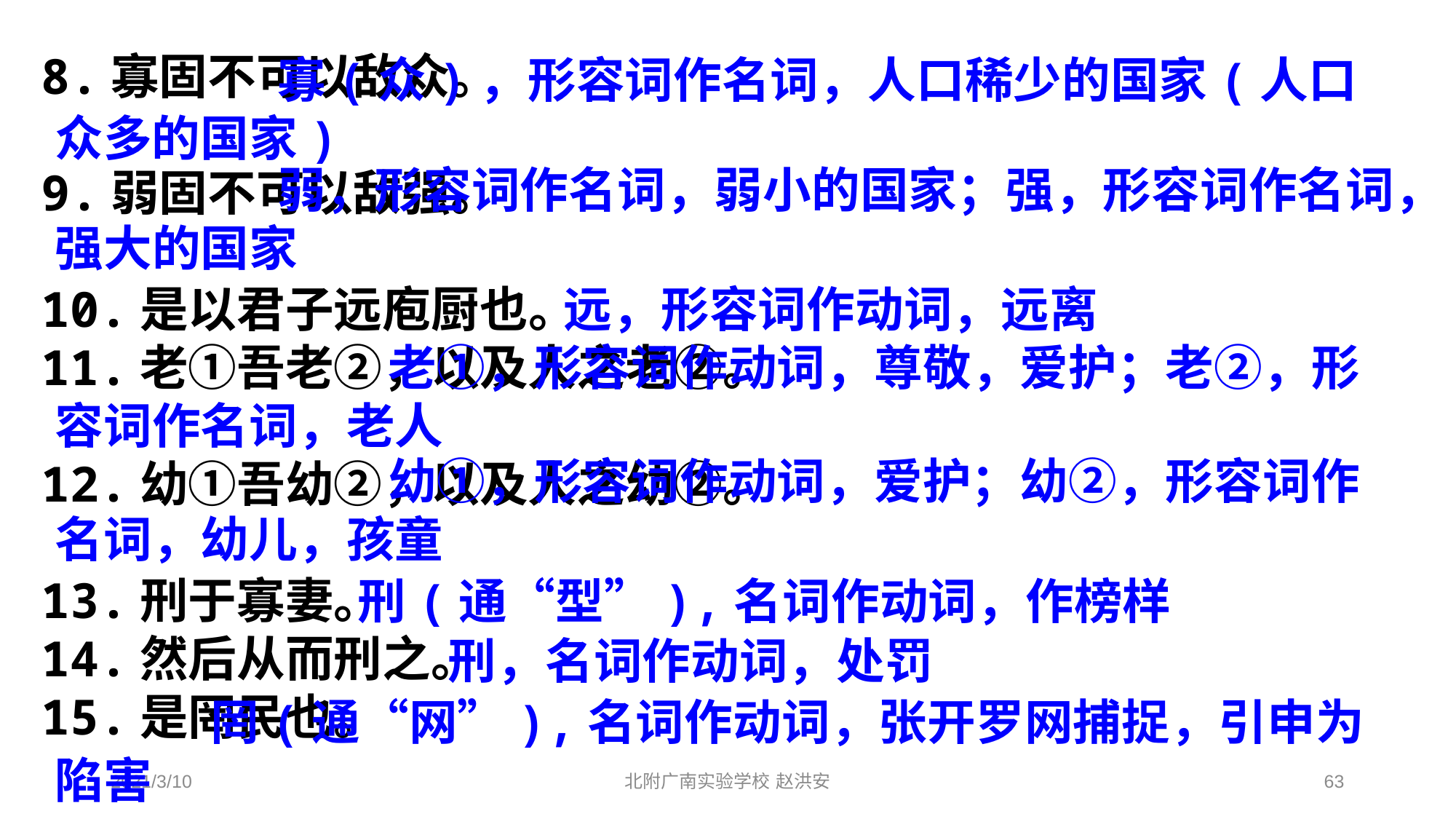

8.寡固不可以敌众。

9.弱固不可以敌强。

10.是以君子远庖厨也。
11.老①吾老②，以及人之老②。

12.幼①吾幼②，以及人之幼②。

13.刑于寡妻。
14.然后从而刑之。
15.是罔民也。
                   寡(众)，形容词作名词，人口稀少的国家(人口众多的国家)
                   弱，形容词作名词，弱小的国家；强，形容词作名词，强大的国家
远，形容词作动词，远离
                             老①，形容词作动词，尊敬，爱护；老②，形容词作名词，老人
                             幼①，形容词作动词，爱护；幼②，形容词作名词，幼儿，孩童
刑(通“型”),名词作动词，作榜样
刑，名词作动词，处罚
             罔(通“网”),名词作动词，张开罗网捕捉，引申为陷害
2021/3/10
北附广南实验学校 赵洪安
63